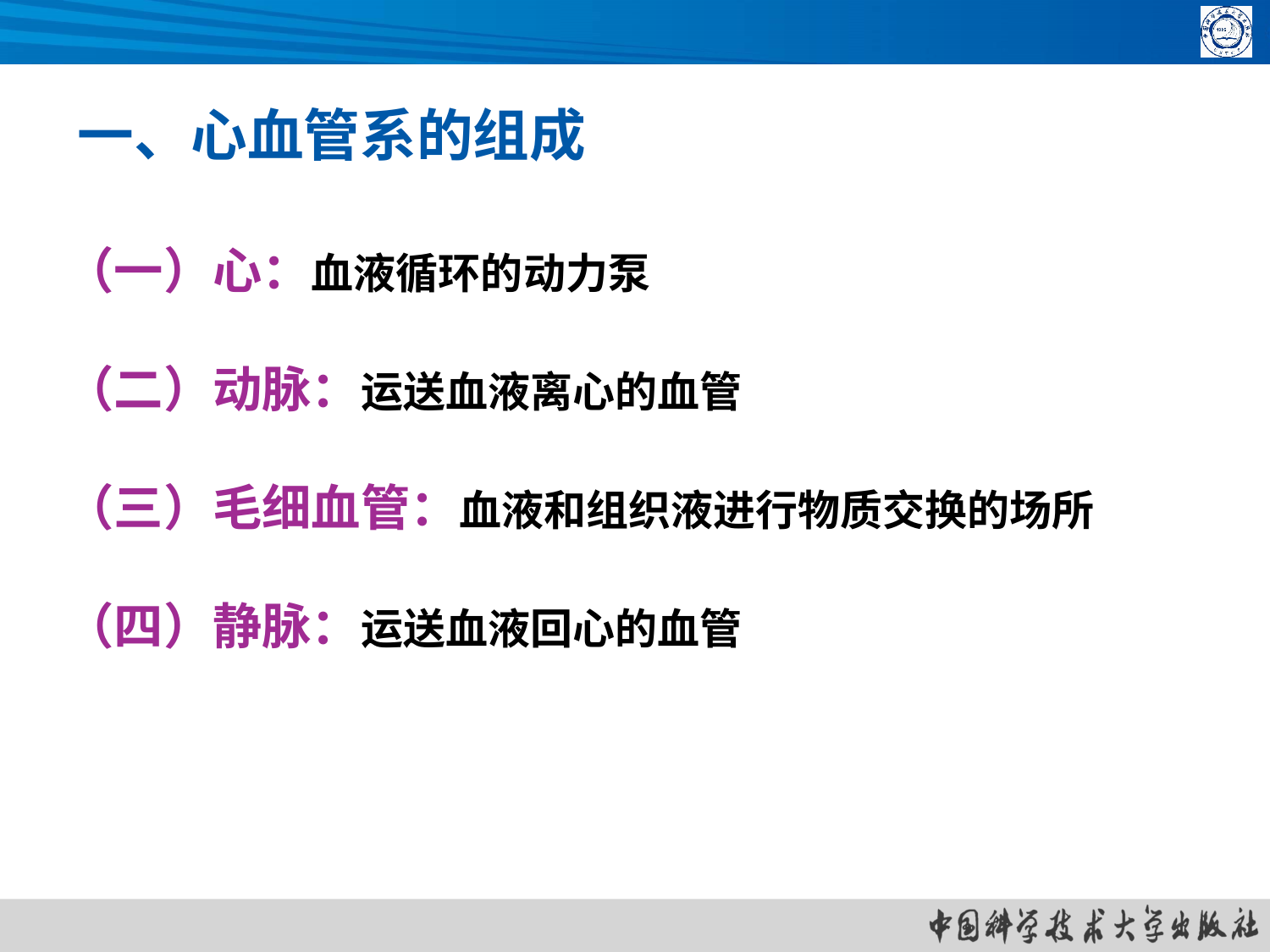

一、心血管系的组成
（一）心：血液循环的动力泵
（二）动脉：运送血液离心的血管
（三）毛细血管：血液和组织液进行物质交换的场所
（四）静脉：运送血液回心的血管